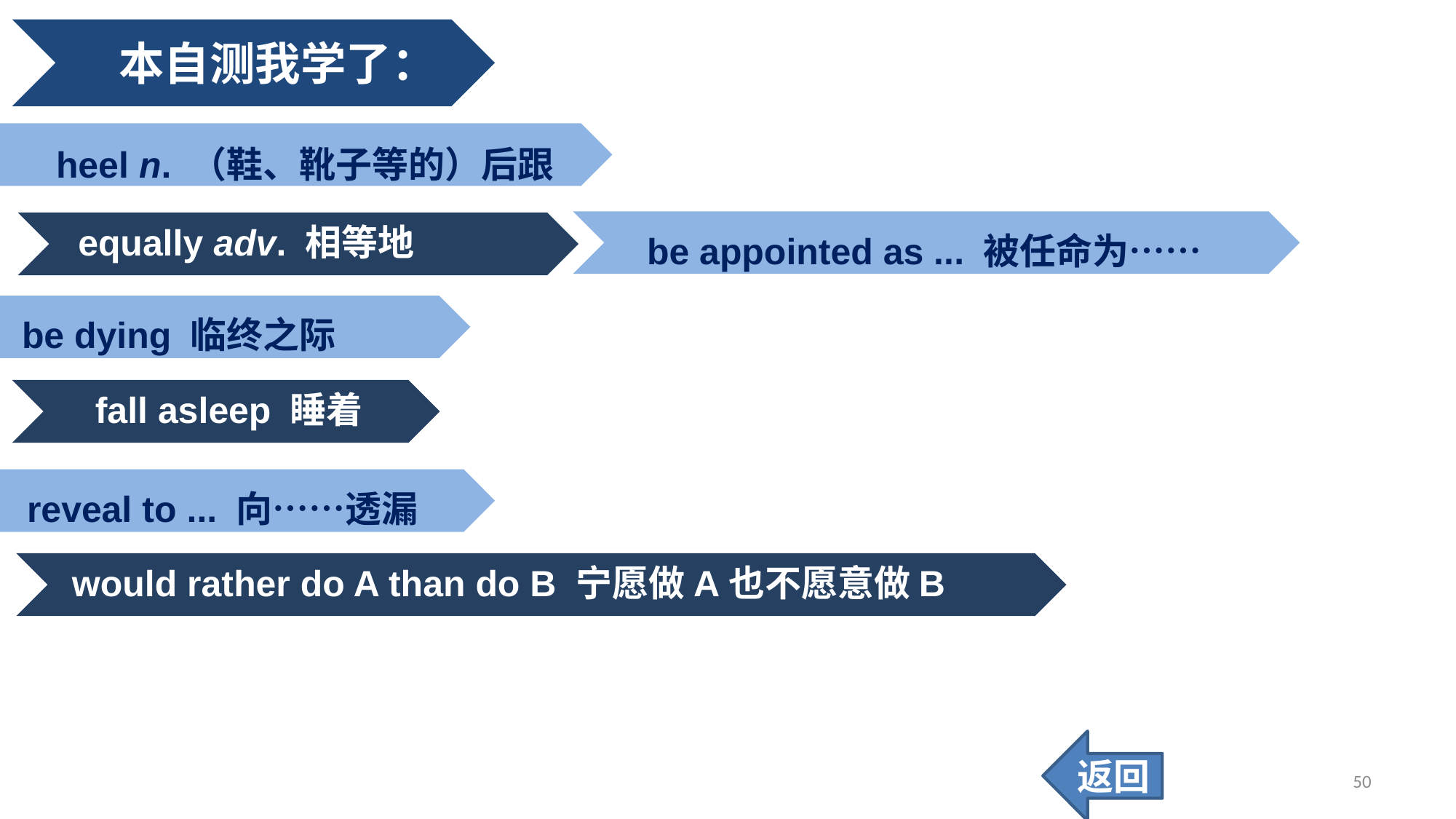

本自测我学了：
heel n. （鞋、靴子等的）后跟

be appointed as ... 被任命为……

equally adv. 相等地
be dying 临终之际

fall asleep 睡着
reveal to ... 向……透漏

would rather do A than do B 宁愿做A也不愿意做B
返回
50